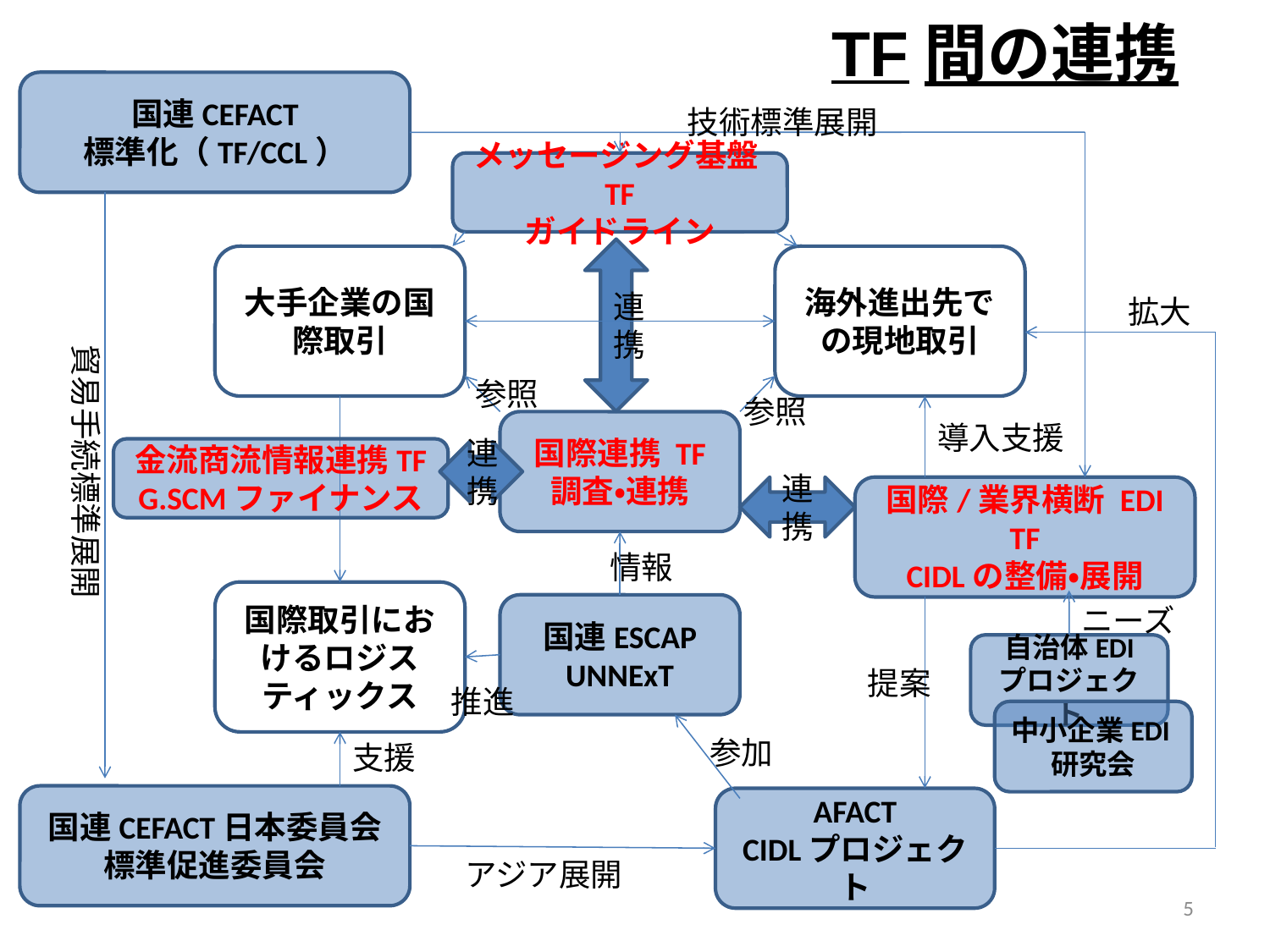

TF間の連携
国連CEFACT
標準化（TF/CCL）
技術標準展開
メッセージング基盤TF
ガイドライン
連携
大手企業の国際取引
海外進出先での現地取引
拡大
貿易手続標準展開
参照
参照
国際連携 TF
調査・連携
導入支援
金流商流情報連携TF
G.SCMファイナンス
連
携
連
携
国際/業界横断 EDI TF
CIDLの整備・展開
情報
国際取引におけるロジスティックス
国連ESCAP
UNNExT
ニーズ
自治体EDI
プロジェクト
提案
推進
中小企業EDI研究会
参加
支援
国連CEFACT日本委員会
標準促進委員会
AFACT
CIDLプロジェクト
アジア展開
5